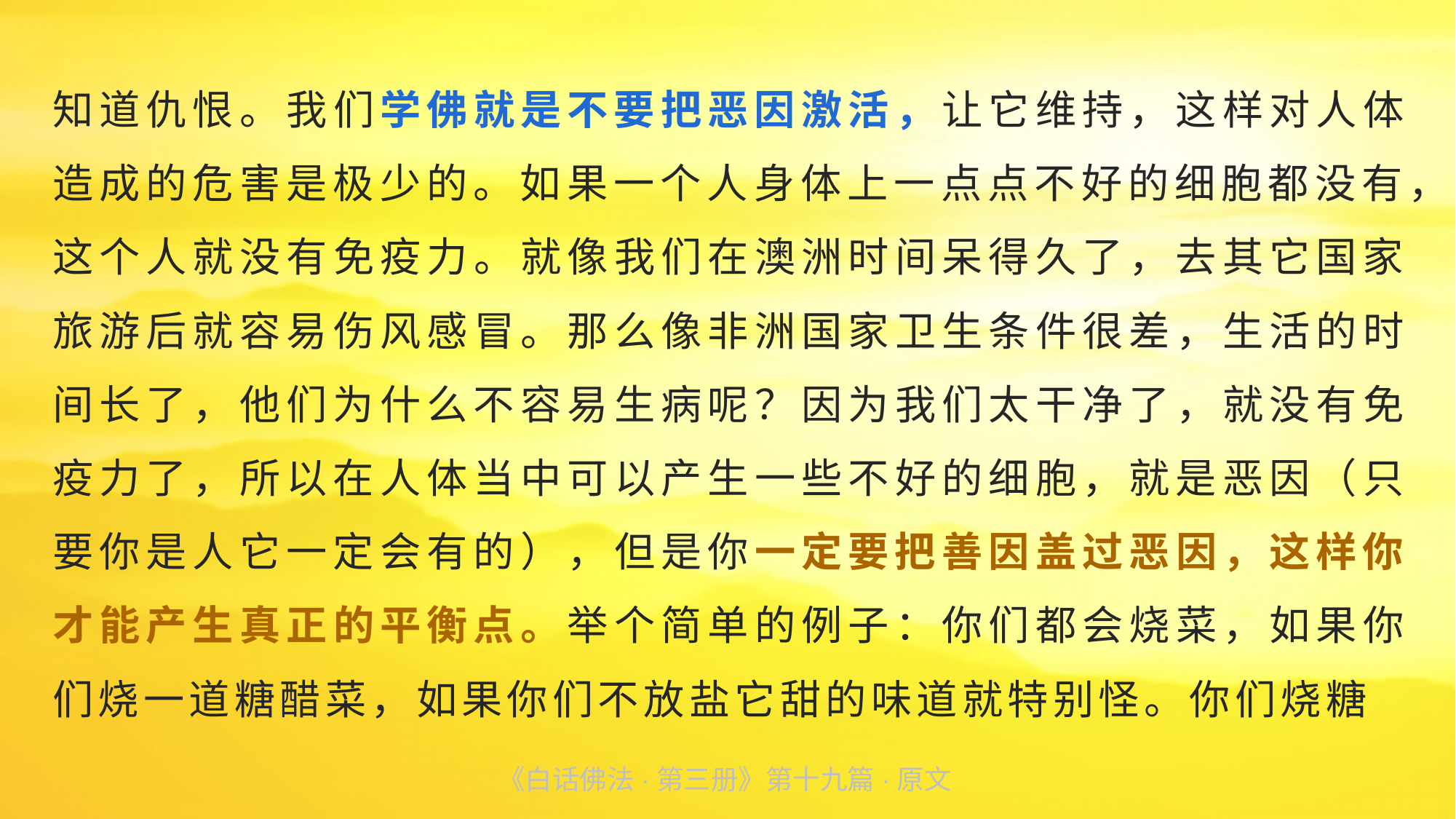

知道仇恨。我们学佛就是不要把恶因激活，让它维持，这样对人体造成的危害是极少的。如果一个人身体上一点点不好的细胞都没有，这个人就没有免疫力。就像我们在澳洲时间呆得久了，去其它国家旅游后就容易伤风感冒。那么像非洲国家卫生条件很差，生活的时间长了，他们为什么不容易生病呢？因为我们太干净了，就没有免疫力了，所以在人体当中可以产生一些不好的细胞，就是恶因（只要你是人它一定会有的），但是你一定要把善因盖过恶因，这样你才能产生真正的平衡点。举个简单的例子：你们都会烧菜，如果你们烧一道糖醋菜，如果你们不放盐它甜的味道就特别怪。你们烧糖
《白话佛法·第三册》第十九篇·原文